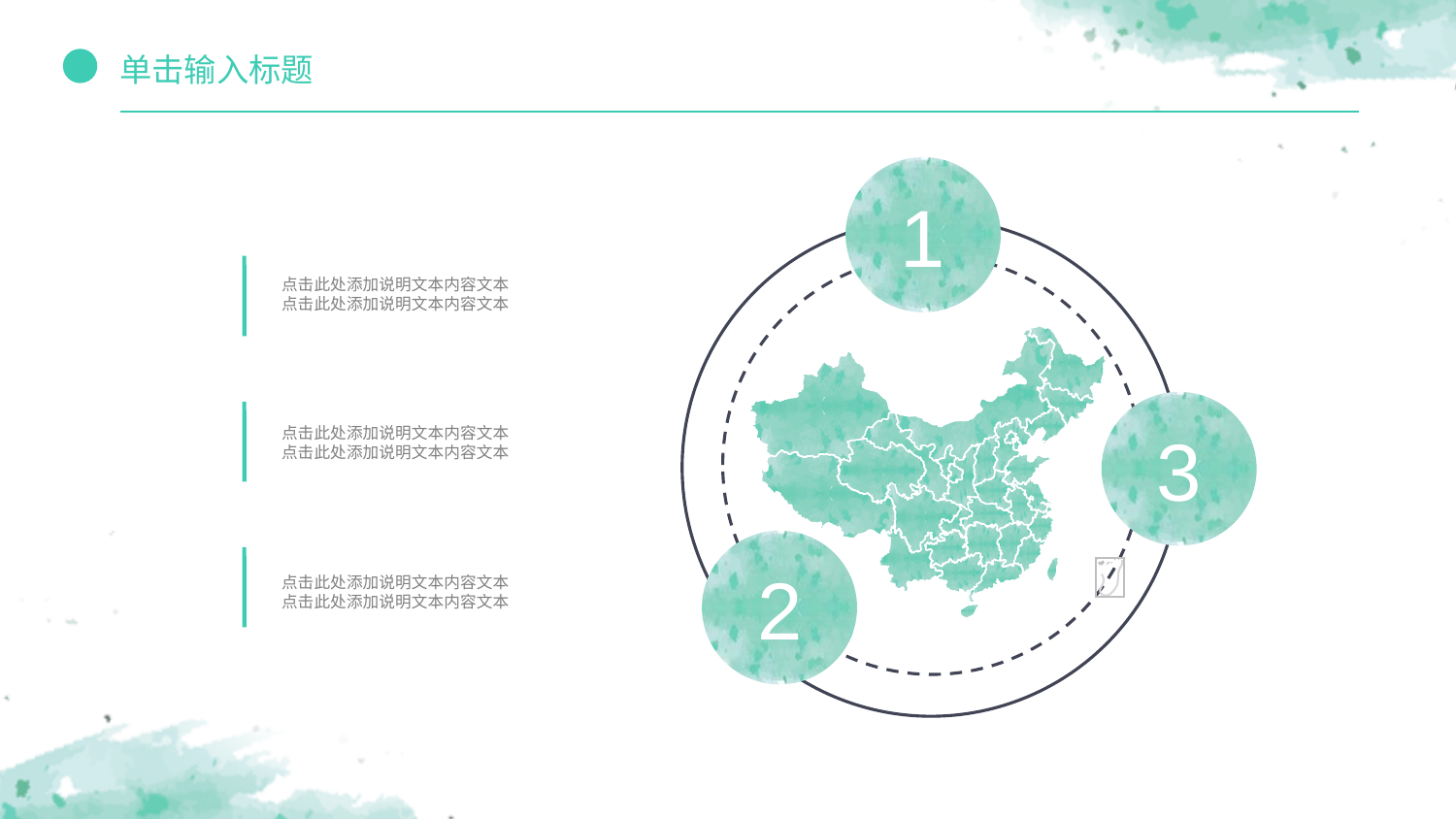

单击输入标题

1

点击此处添加说明文本内容文本
点击此处添加说明文本内容文本

3

点击此处添加说明文本内容文本
点击此处添加说明文本内容文本

2

点击此处添加说明文本内容文本
点击此处添加说明文本内容文本